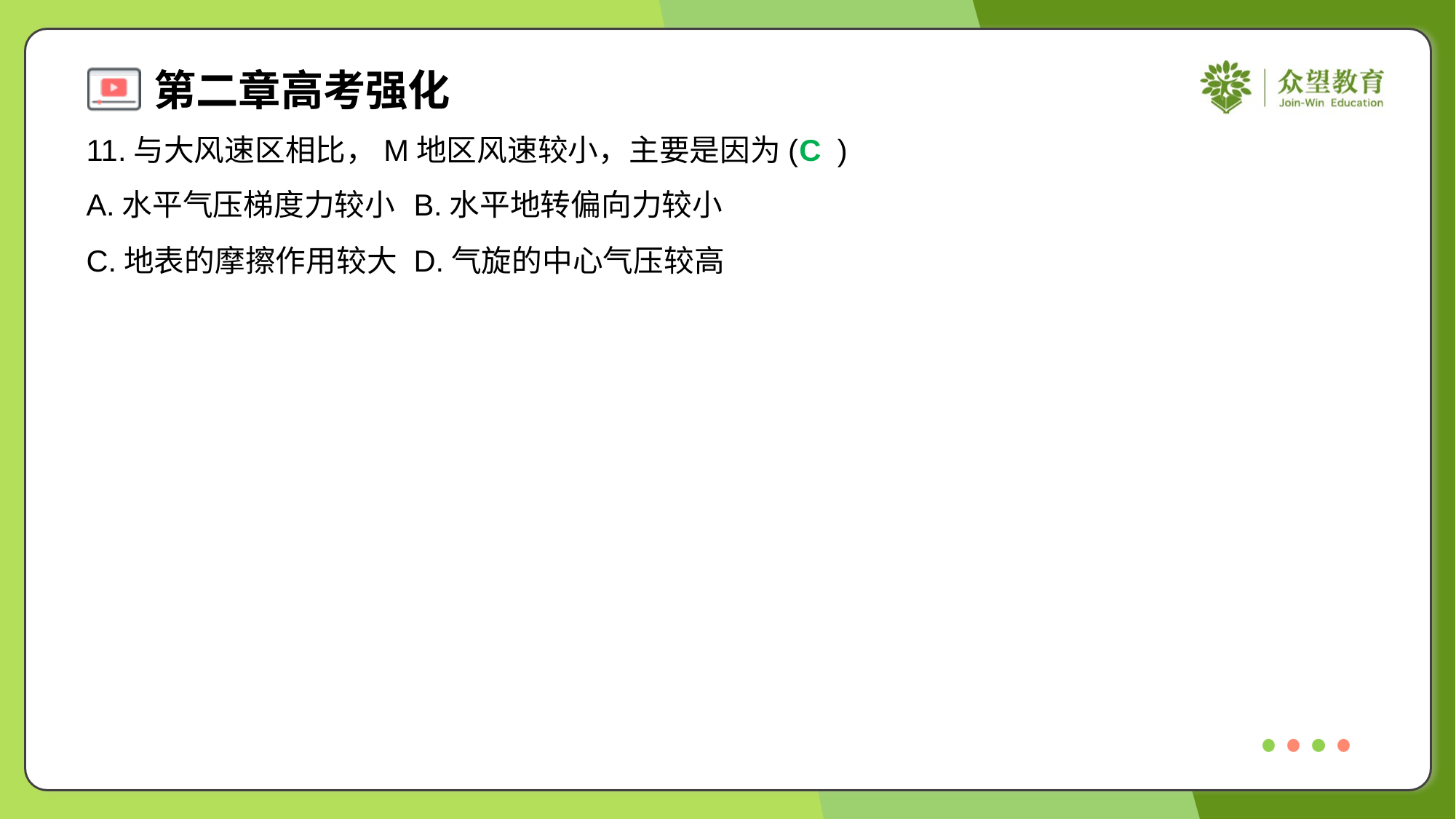

11.与大风速区相比，M地区风速较小，主要是因为(     )
C
A.水平气压梯度力较小	B.水平地转偏向力较小
C.地表的摩擦作用较大	D.气旋的中心气压较高